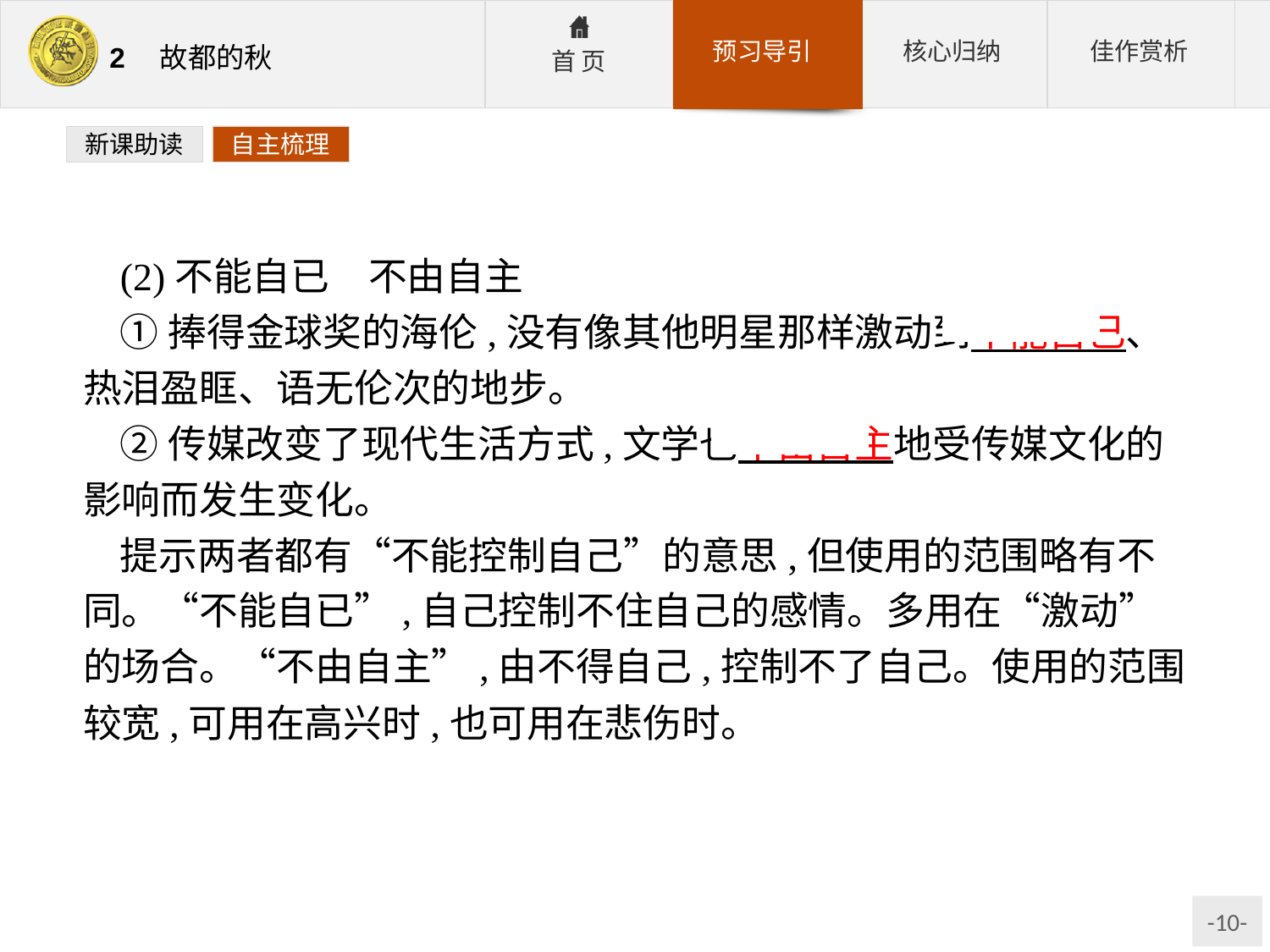

新课助读
自主梳理
(2)不能自已　不由自主
①捧得金球奖的海伦,没有像其他明星那样激动到不能自已、热泪盈眶、语无伦次的地步。
②传媒改变了现代生活方式,文学也不由自主地受传媒文化的影响而发生变化。
提示两者都有“不能控制自己”的意思,但使用的范围略有不同。“不能自已”,自己控制不住自己的感情。多用在“激动”的场合。“不由自主”,由不得自己,控制不了自己。使用的范围较宽,可用在高兴时,也可用在悲伤时。